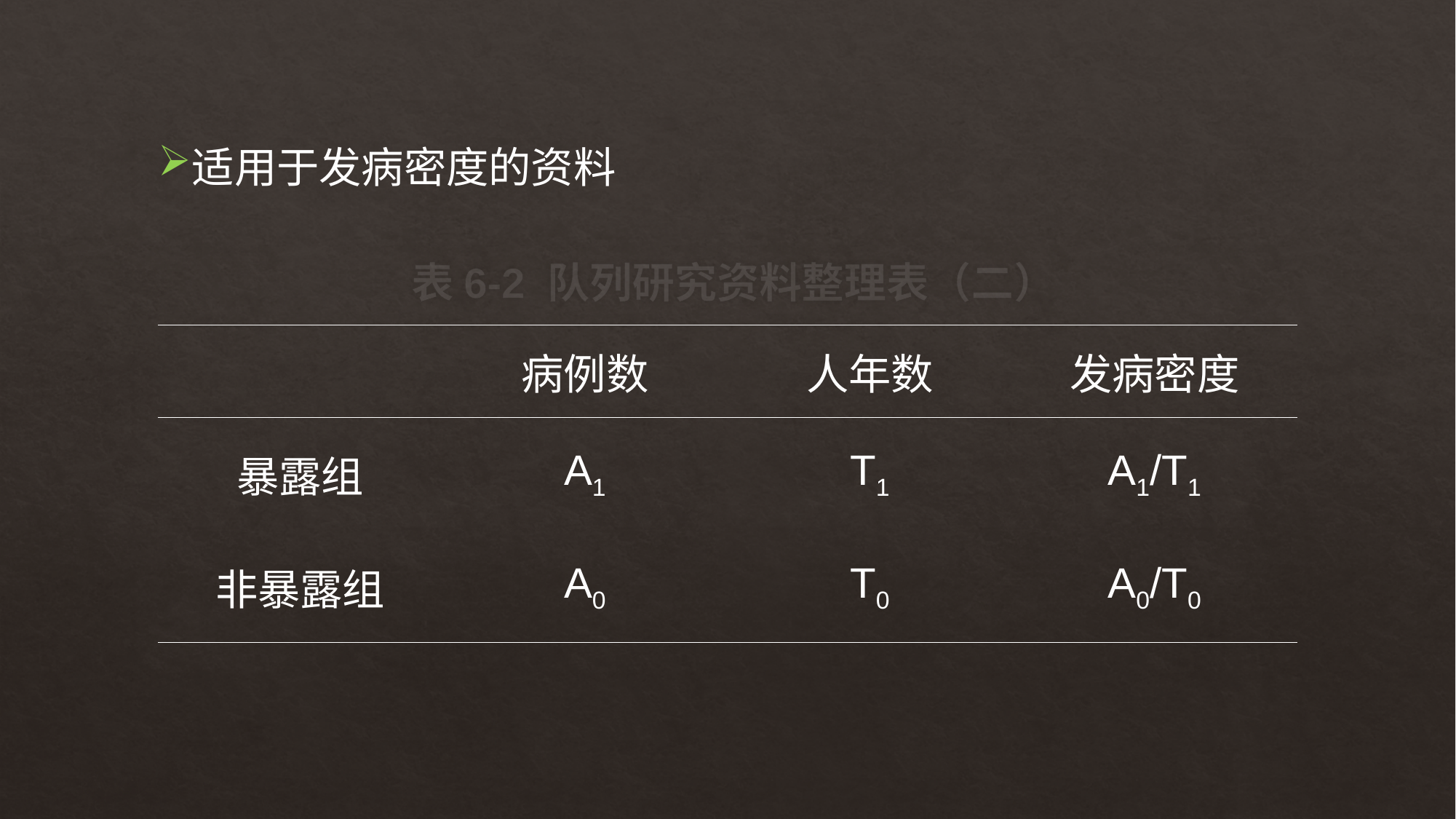

适用于发病密度的资料
表6-2 队列研究资料整理表（二）

|  | 病例数 | 人年数 | 发病密度 |
| --- | --- | --- | --- |
| 暴露组 | A1 | T1 | A1/T1 |
| 非暴露组 | A0 | T0 | A0/T0 |